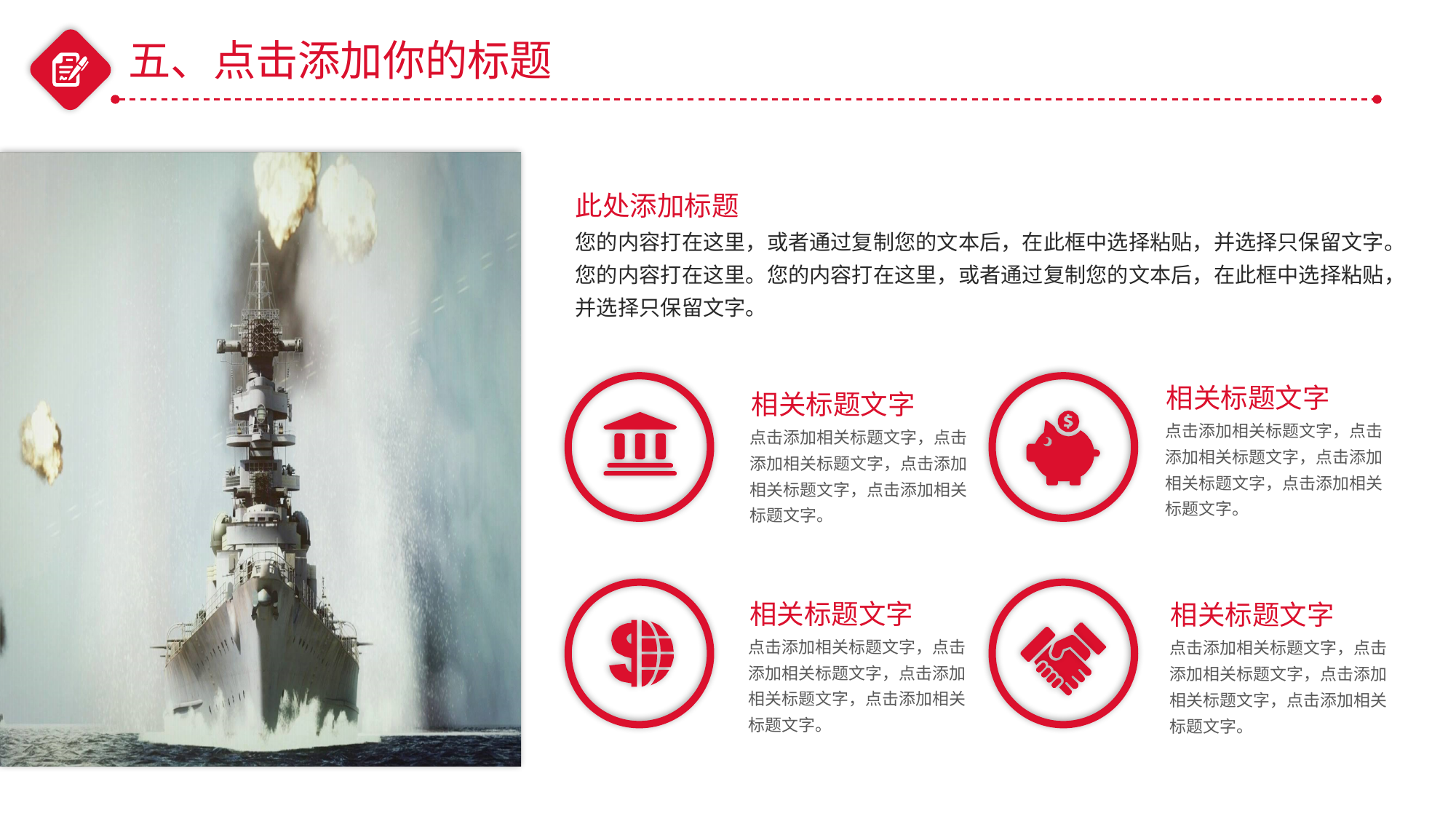

五、点击添加你的标题

此处添加标题
您的内容打在这里，或者通过复制您的文本后，在此框中选择粘贴，并选择只保留文字。您的内容打在这里。您的内容打在这里，或者通过复制您的文本后，在此框中选择粘贴，并选择只保留文字。
相关标题文字
点击添加相关标题文字，点击添加相关标题文字，点击添加相关标题文字，点击添加相关标题文字。
相关标题文字
点击添加相关标题文字，点击添加相关标题文字，点击添加相关标题文字，点击添加相关标题文字。

相关标题文字
点击添加相关标题文字，点击添加相关标题文字，点击添加相关标题文字，点击添加相关标题文字。
相关标题文字
点击添加相关标题文字，点击添加相关标题文字，点击添加相关标题文字，点击添加相关标题文字。